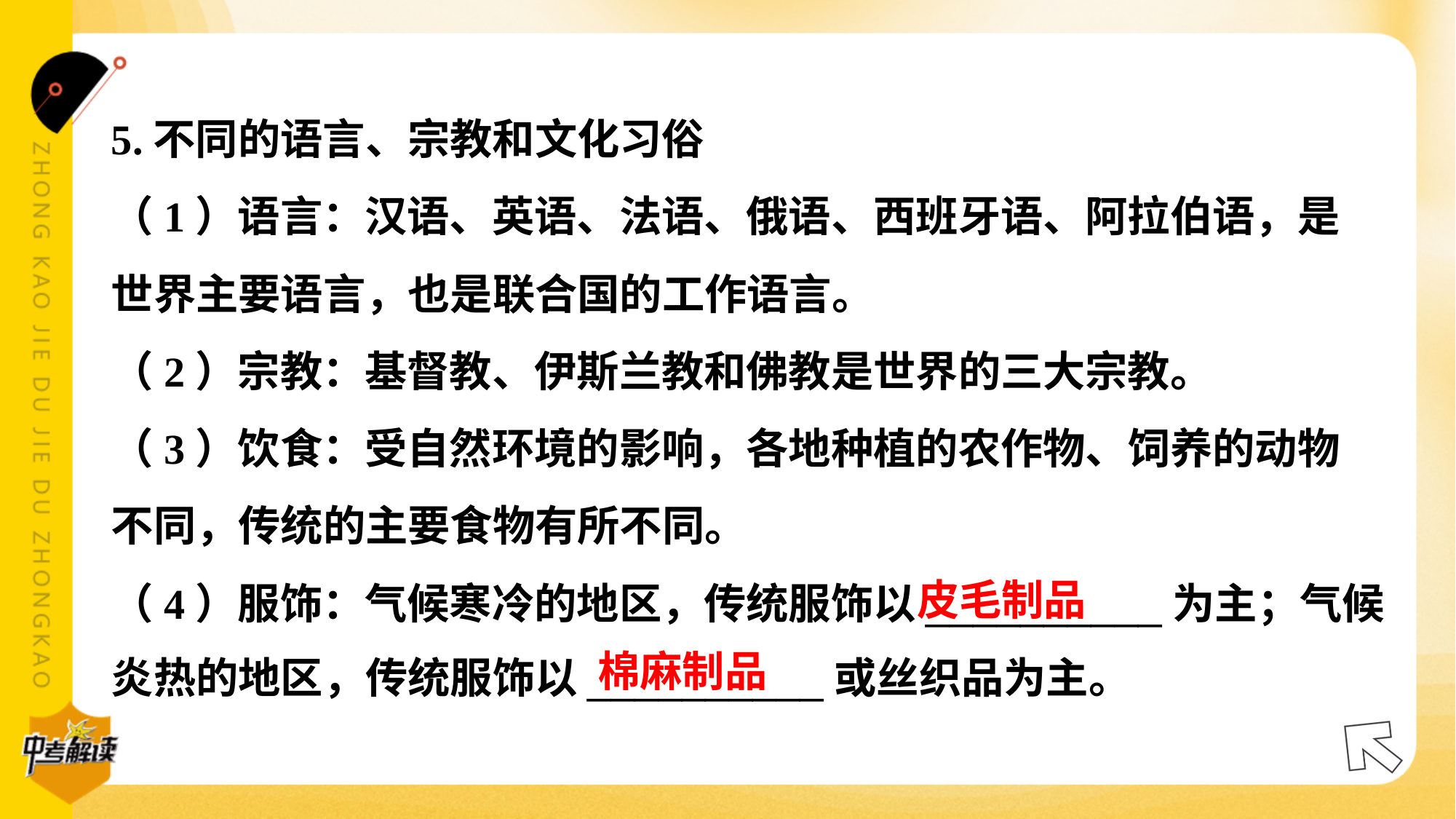

5.不同的语言、宗教和文化习俗
（1）语言：汉语、英语、法语、俄语、西班牙语、阿拉伯语，是
世界主要语言，也是联合国的工作语言。
（2）宗教：基督教、伊斯兰教和佛教是世界的三大宗教。
（3）饮食：受自然环境的影响，各地种植的农作物、饲养的动物
不同，传统的主要食物有所不同。
（4）服饰：气候寒冷的地区，传统服饰以__________为主；气候
炎热的地区，传统服饰以__________或丝织品为主。#5.4
皮毛制品
棉麻制品